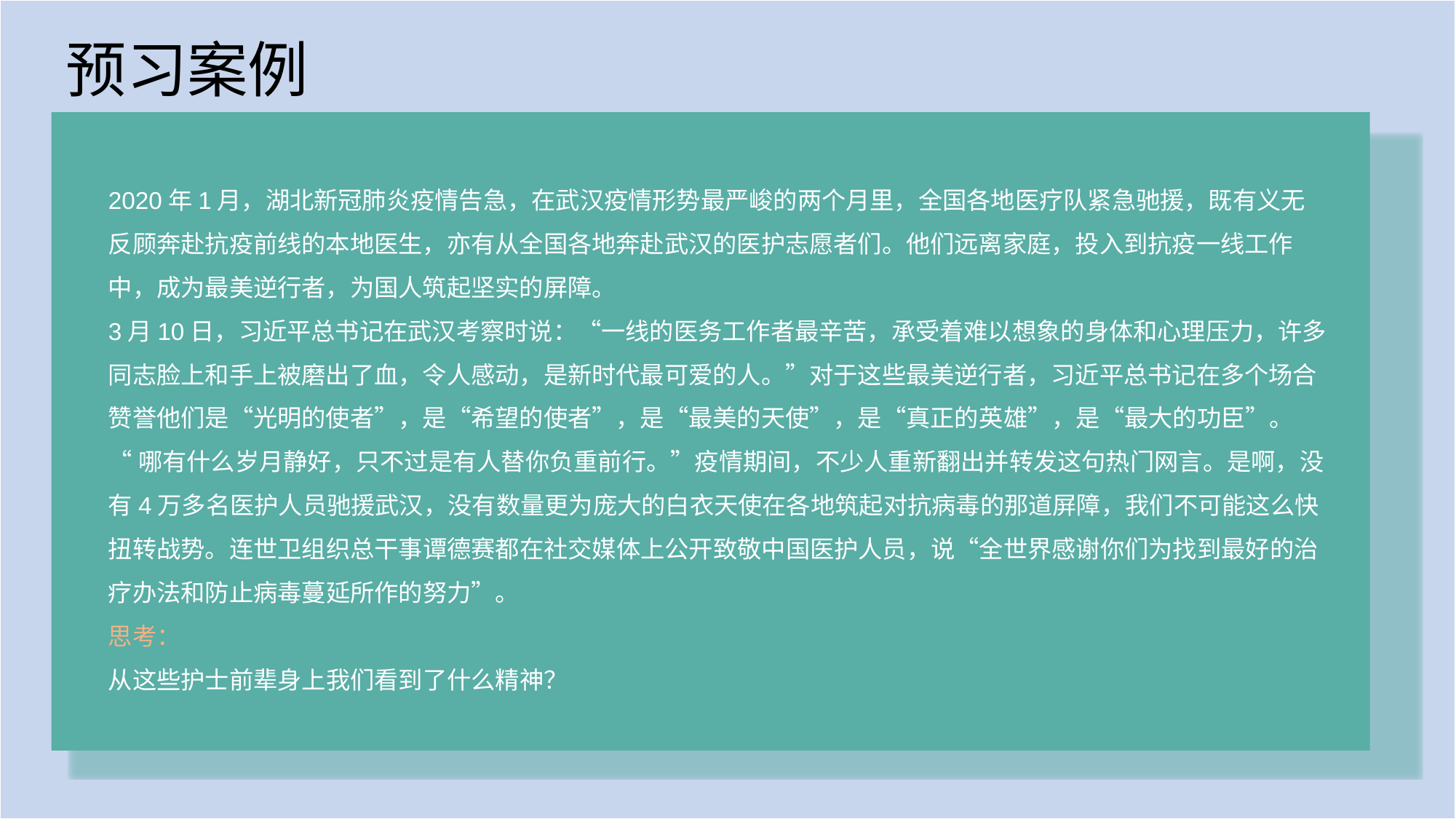

预习案例

2020年1月，湖北新冠肺炎疫情告急，在武汉疫情形势最严峻的两个月里，全国各地医疗队紧急驰援，既有义无反顾奔赴抗疫前线的本地医生，亦有从全国各地奔赴武汉的医护志愿者们。他们远离家庭，投入到抗疫一线工作中，成为最美逆行者，为国人筑起坚实的屏障。
3月10日，习近平总书记在武汉考察时说：“一线的医务工作者最辛苦，承受着难以想象的身体和心理压力，许多同志脸上和手上被磨出了血，令人感动，是新时代最可爱的人。”对于这些最美逆行者，习近平总书记在多个场合赞誉他们是“光明的使者”，是“希望的使者”，是“最美的天使”，是“真正的英雄”，是“最大的功臣”。
“哪有什么岁月静好，只不过是有人替你负重前行。”疫情期间，不少人重新翻出并转发这句热门网言。是啊，没有4万多名医护人员驰援武汉，没有数量更为庞大的白衣天使在各地筑起对抗病毒的那道屏障，我们不可能这么快扭转战势。连世卫组织总干事谭德赛都在社交媒体上公开致敬中国医护人员，说“全世界感谢你们为找到最好的治疗办法和防止病毒蔓延所作的努力”。
思考：
从这些护士前辈身上我们看到了什么精神？